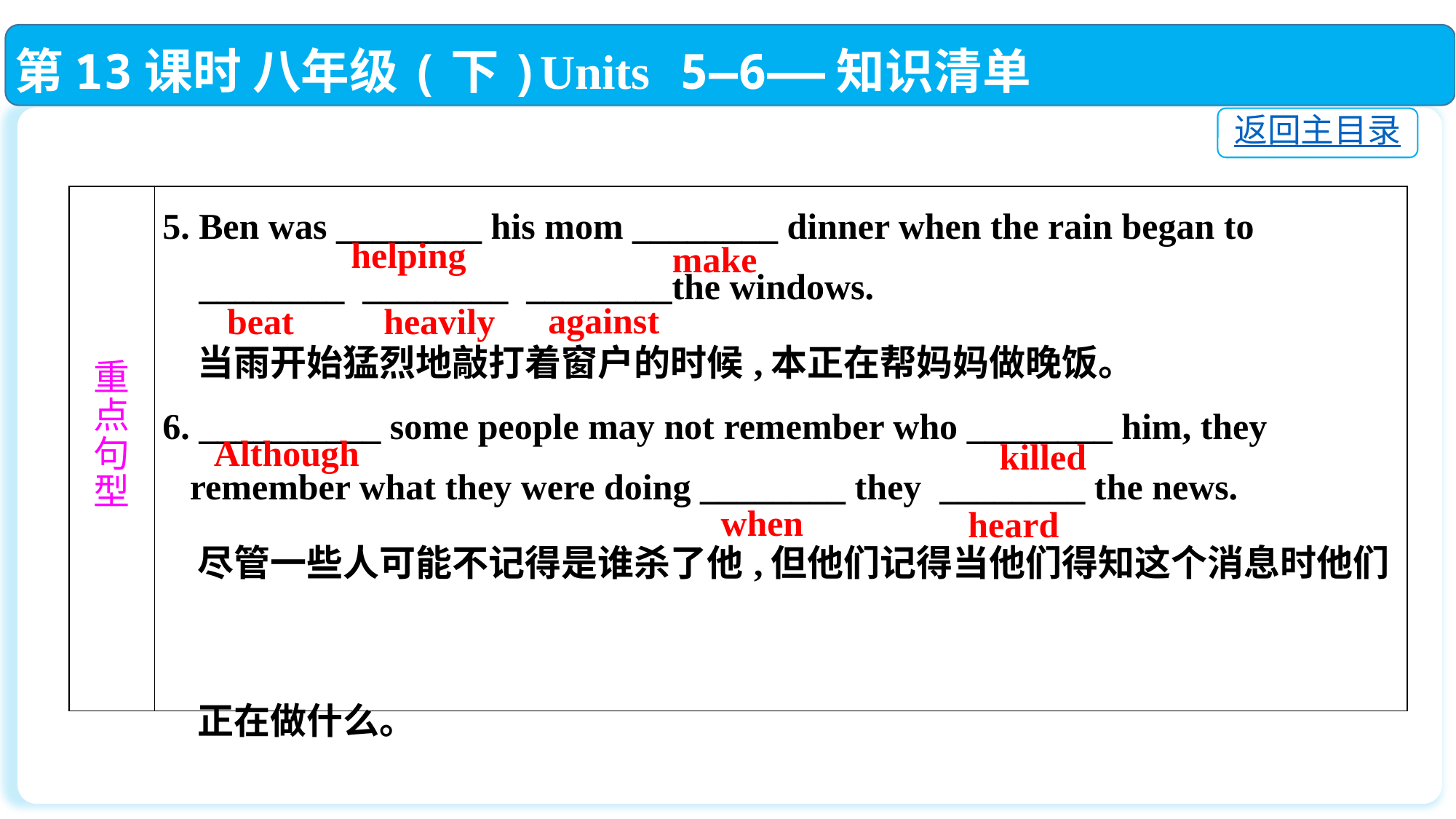

第13课时 八年级(下)Units 5—6——知识清单

返回主目录
| 重 点 句 型 | 5. Ben was \_\_\_\_\_\_\_\_ his mom \_\_\_\_\_\_\_\_ dinner when the rain began to \_\_\_\_\_\_\_\_ \_\_\_\_\_\_\_\_ \_\_\_\_\_\_\_\_the windows. 当雨开始猛烈地敲打着窗户的时候,本正在帮妈妈做晚饭。 6. \_\_\_\_\_\_\_\_\_\_ some people may not remember who \_\_\_\_\_\_\_\_ him, they remember what they were doing \_\_\_\_\_\_\_\_ they \_\_\_\_\_\_\_\_ the news. 尽管一些人可能不记得是谁杀了他,但他们记得当他们得知这个消息时他们 正在做什么。 |
| --- | --- |
helping
make
against
beat
heavily
Although
killed
when
heard